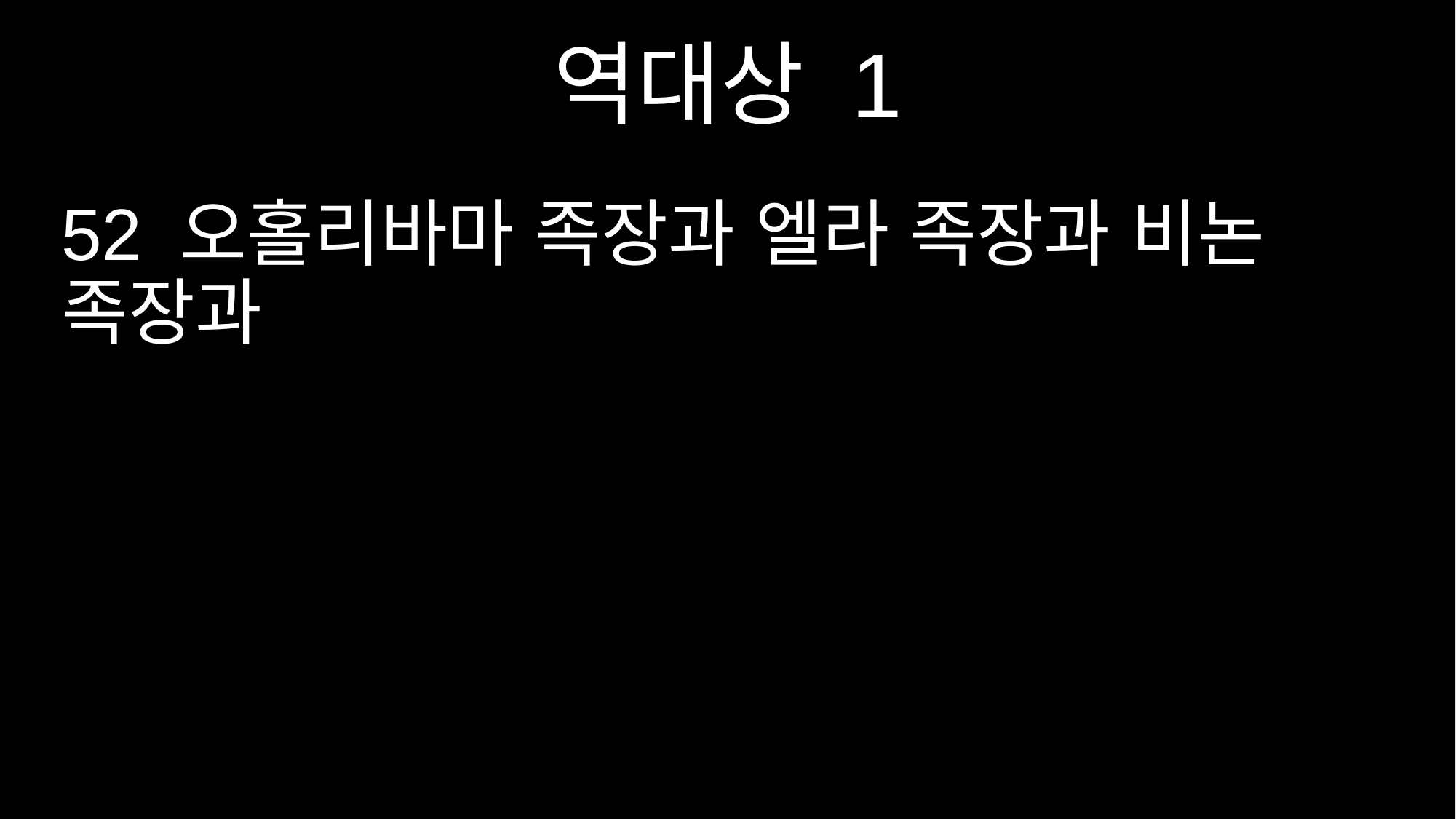

역대상 1
52 오홀리바마 족장과 엘라 족장과 비논 족장과